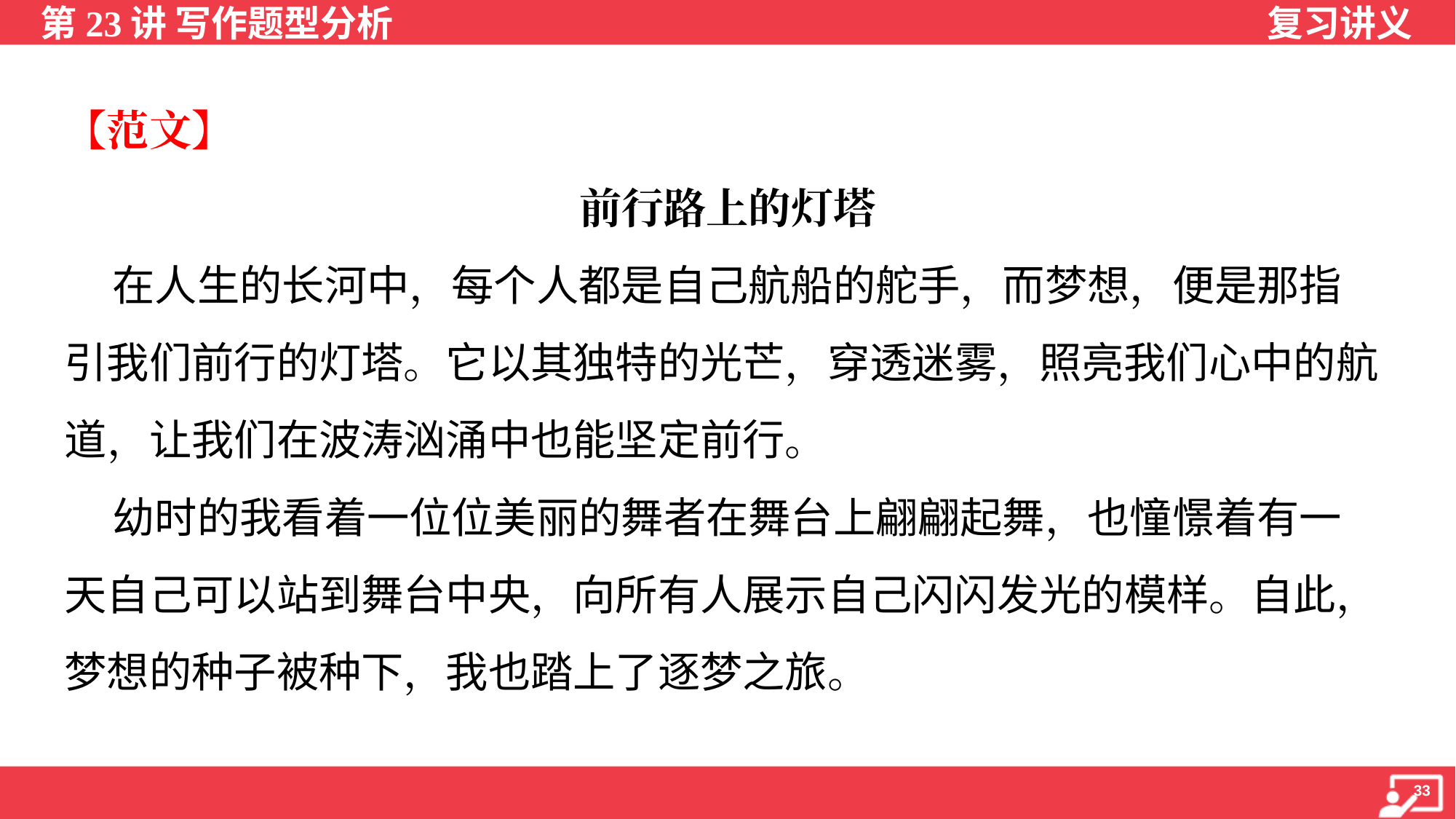

【范文】
前行路上的灯塔
    在人生的长河中，每个人都是自己航船的舵手，而梦想，便是那指
引我们前行的灯塔。它以其独特的光芒，穿透迷雾，照亮我们心中的航
道，让我们在波涛汹涌中也能坚定前行。
    幼时的我看着一位位美丽的舞者在舞台上翩翩起舞，也憧憬着有一
天自己可以站到舞台中央，向所有人展示自己闪闪发光的模样。自此，
梦想的种子被种下，我也踏上了逐梦之旅。